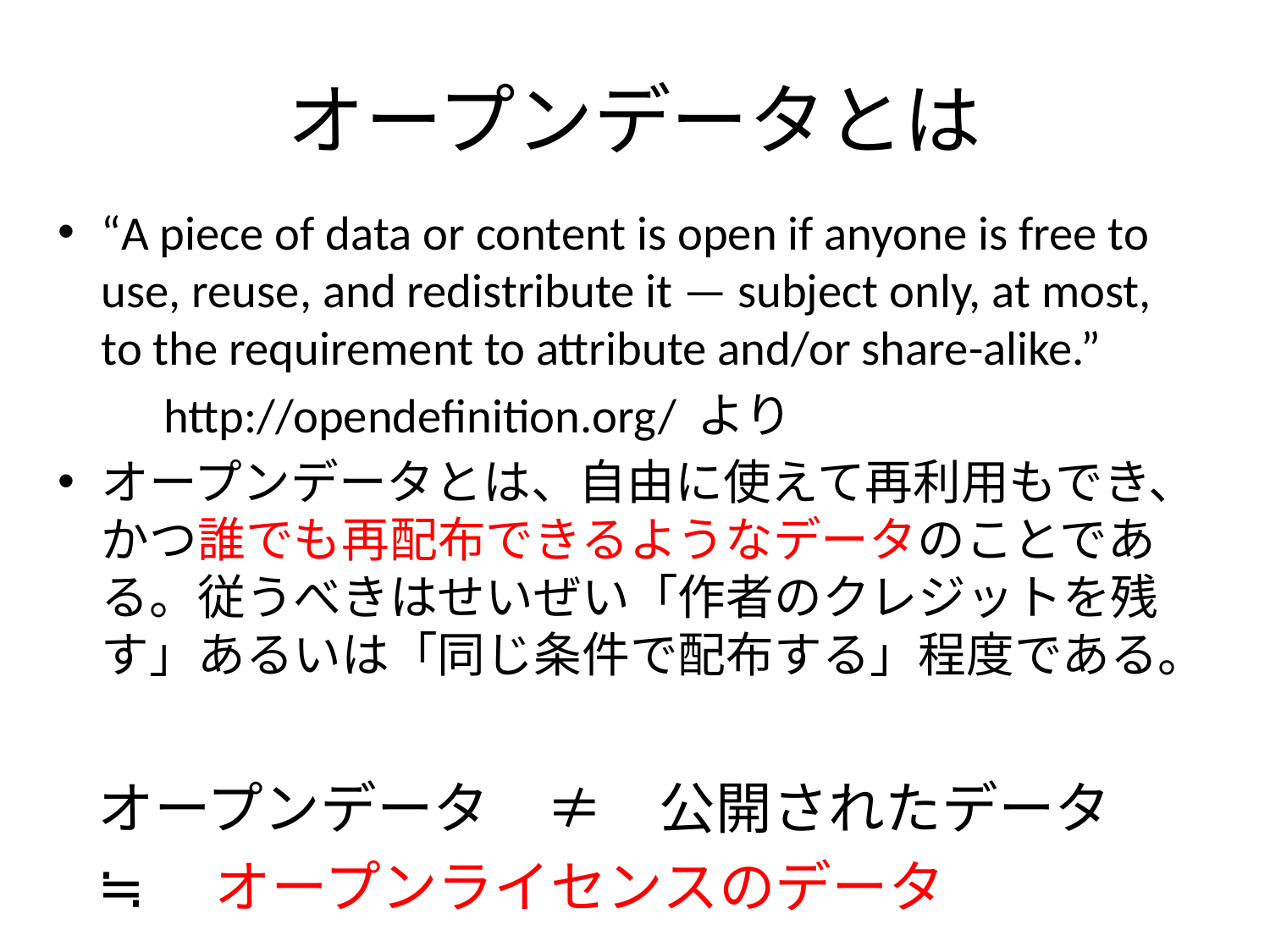

# オープンデータとは
“A piece of data or content is open if anyone is free to use, reuse, and redistribute it — subject only, at most, to the requirement to attribute and/or share-alike.”
　　http://opendefinition.org/ より
オープンデータとは、自由に使えて再利用もでき、かつ誰でも再配布できるようなデータのことである。従うべきはせいぜい「作者のクレジットを残す」あるいは「同じ条件で配布する」程度である。
オープンデータ　≠　公開されたデータ
≒　オープンライセンスのデータ